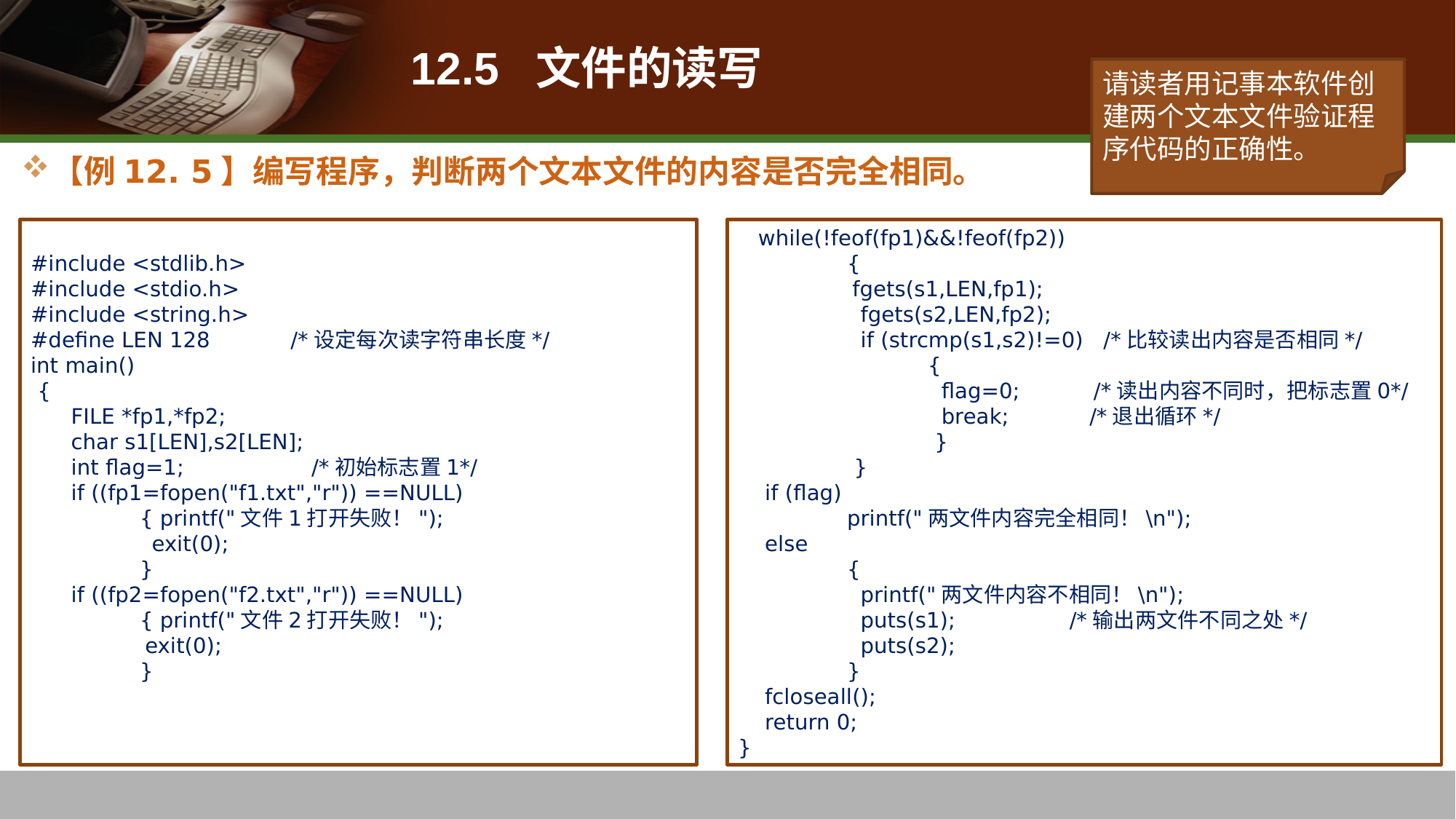

# 12.5  文件的读写
请读者用记事本软件创建两个文本文件验证程序代码的正确性。
【例12. 5】编写程序，判断两个文本文件的内容是否完全相同。

#include <stdlib.h>
#include <stdio.h>
#include <string.h>
#define LEN 128            /*设定每次读字符串长度*/
int main()
 {
      FILE *fp1,*fp2;
      char s1[LEN],s2[LEN];
      int flag=1;                   /*初始标志置1*/
      if ((fp1=fopen("f1.txt","r")) ==NULL)
	{ printf("文件1打开失败！");
                  exit(0);
	}
      if ((fp2=fopen("f2.txt","r")) ==NULL)
	{ printf("文件2打开失败！");
                 exit(0);
	}

   while(!feof(fp1)&&!feof(fp2))
	{
                 fgets(s1,LEN,fp1);
	  fgets(s2,LEN,fp2);
	  if (strcmp(s1,s2)!=0)   /*比较读出内容是否相同*/
	            {
	              flag=0;           /*读出内容不同时，把标志置0*/
	              break;            /*退出循环*/
	             }
	 }
    if (flag)
	printf("两文件内容完全相同！\n");
    else
	{
	  printf("两文件内容不相同！\n");
	  puts(s1);                 /*输出两文件不同之处*/
	  puts(s2);
	}
    fcloseall();
    return 0;
}